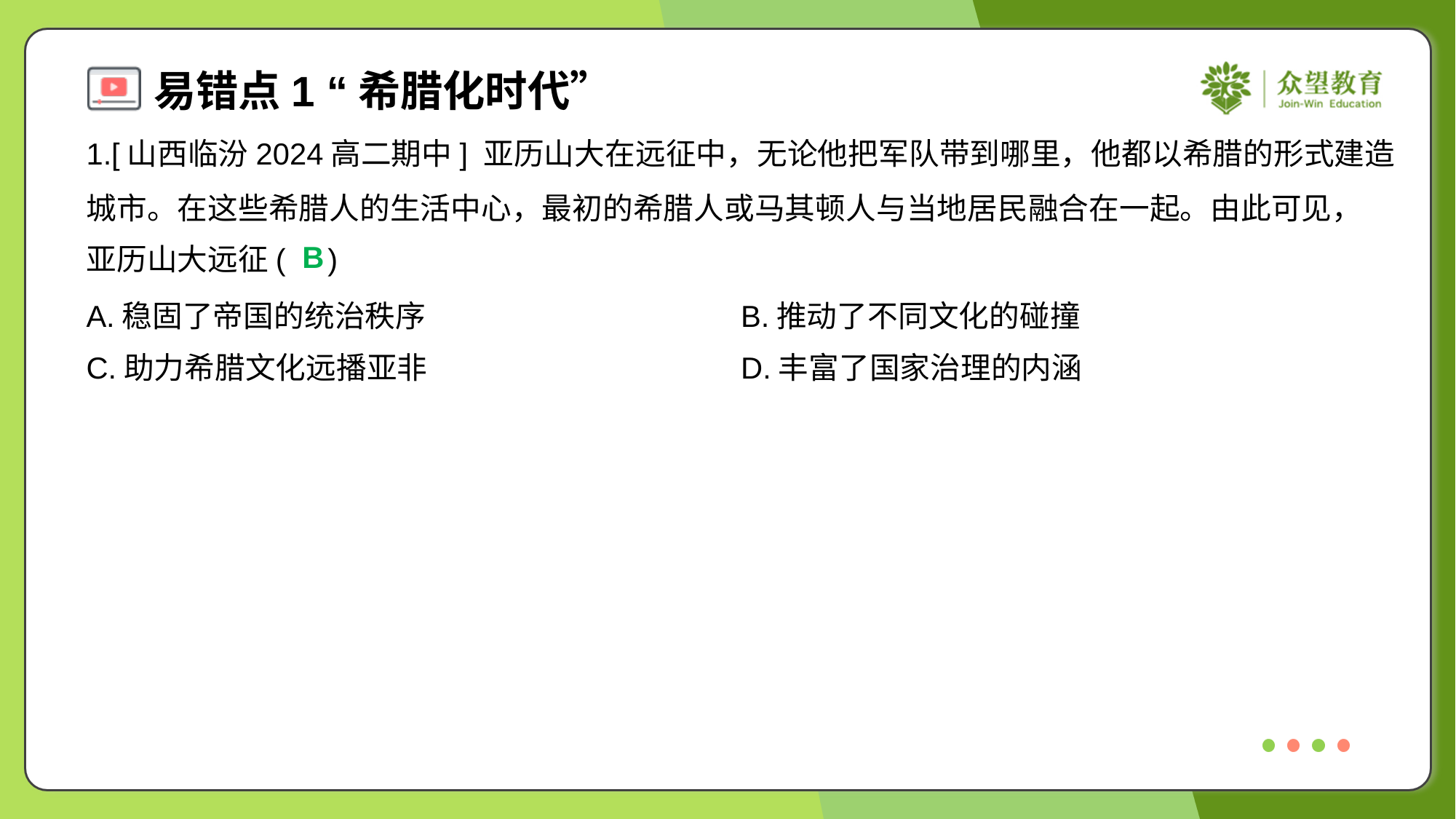

1.[山西临汾2024高二期中] 亚历山大在远征中，无论他把军队带到哪里，他都以希腊的形式建造
城市。在这些希腊人的生活中心，最初的希腊人或马其顿人与当地居民融合在一起。由此可见，
亚历山大远征(     )
B
A.稳固了帝国的统治秩序	B.推动了不同文化的碰撞
C.助力希腊文化远播亚非	D.丰富了国家治理的内涵